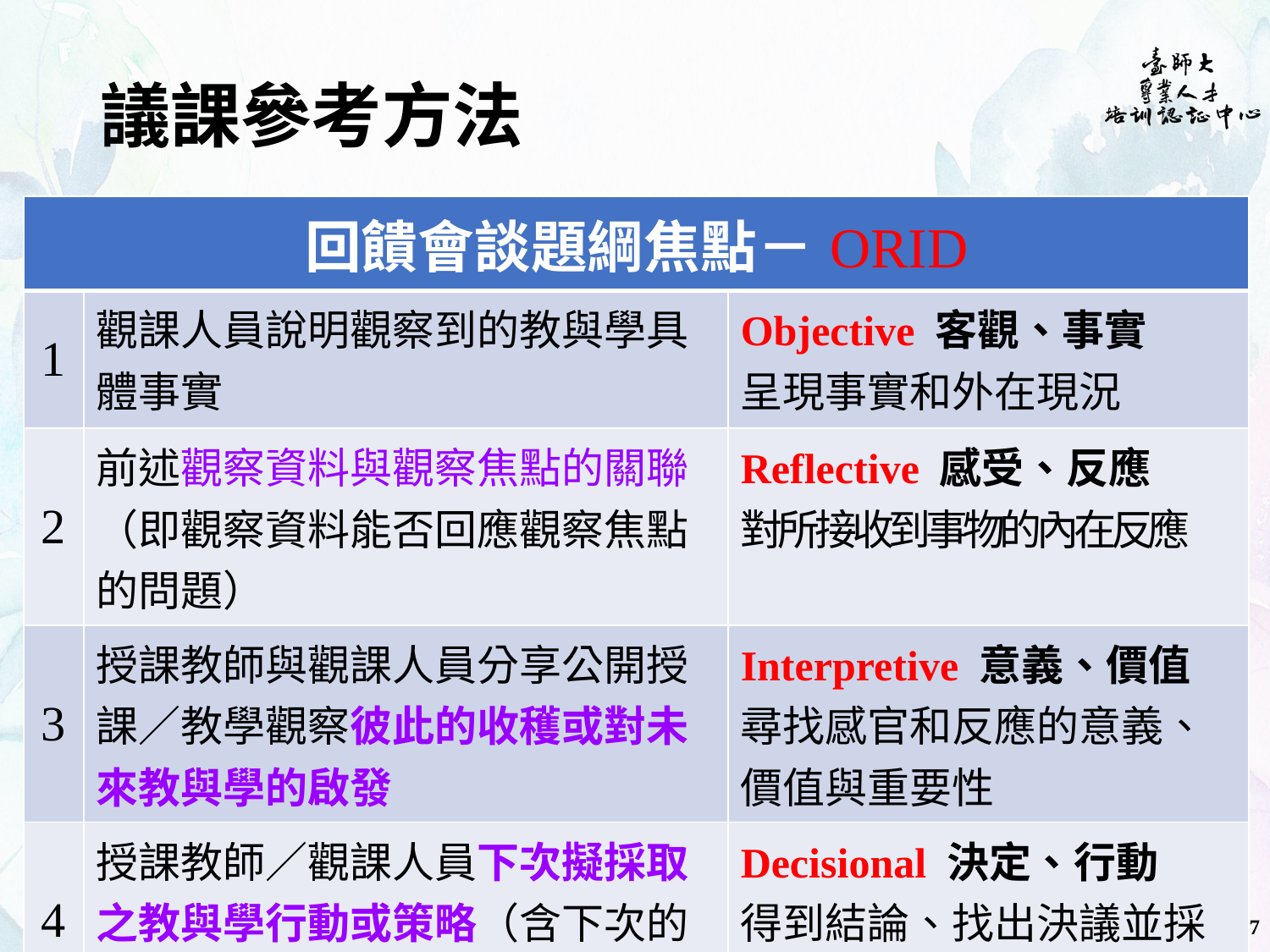

# 議課參考方法
| 回饋會談題綱焦點－ORID |  |  |
| --- | --- | --- |
| 1 | 觀課人員說明觀察到的教與學具體事實 | Objective 客觀、事實 呈現事實和外在現況 |
| 2 | 前述觀察資料與觀察焦點的關聯（即觀察資料能否回應觀察焦點的問題） | Reflective 感受、反應 對所接收到事物的內在反應 |
| 3 | 授課教師與觀課人員分享公開授課∕教學觀察彼此的收穫或對未來教與學的啟發 | Interpretive 意義、價值 尋找感官和反應的意義、價值與重要性 |
| 4 | 授課教師∕觀課人員下次擬採取之教與學行動或策略（含下次的觀察焦點） | Decisional 決定、行動 得到結論、找出決議並採取行動 |
77